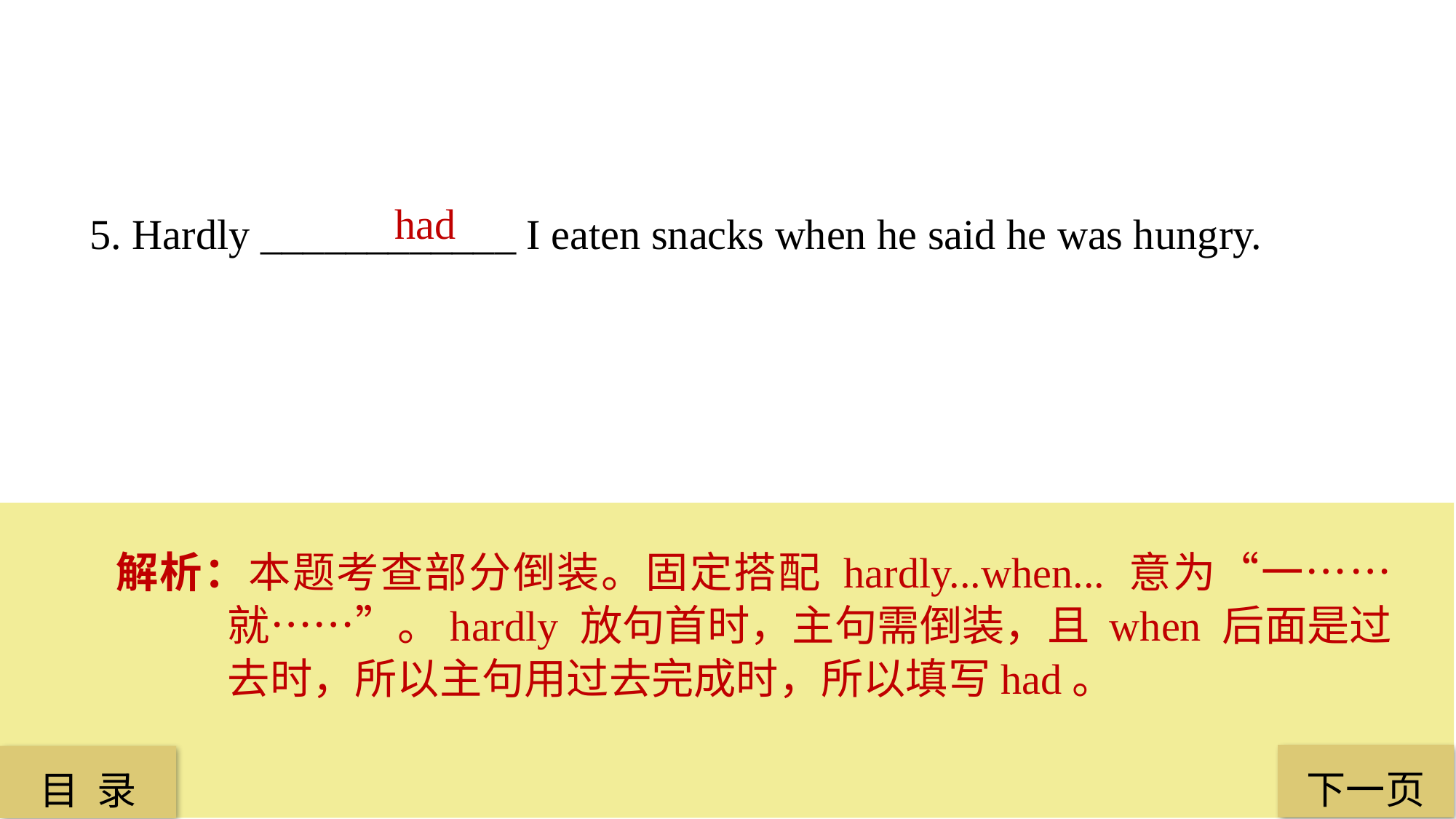

had
5. Hardly ____________ I eaten snacks when he said he was hungry.
解析：本题考查部分倒装。固定搭配 hardly...when... 意为“一……就……”。hardly 放句首时，主句需倒装，且 when 后面是过去时，所以主句用过去完成时，所以填写had。